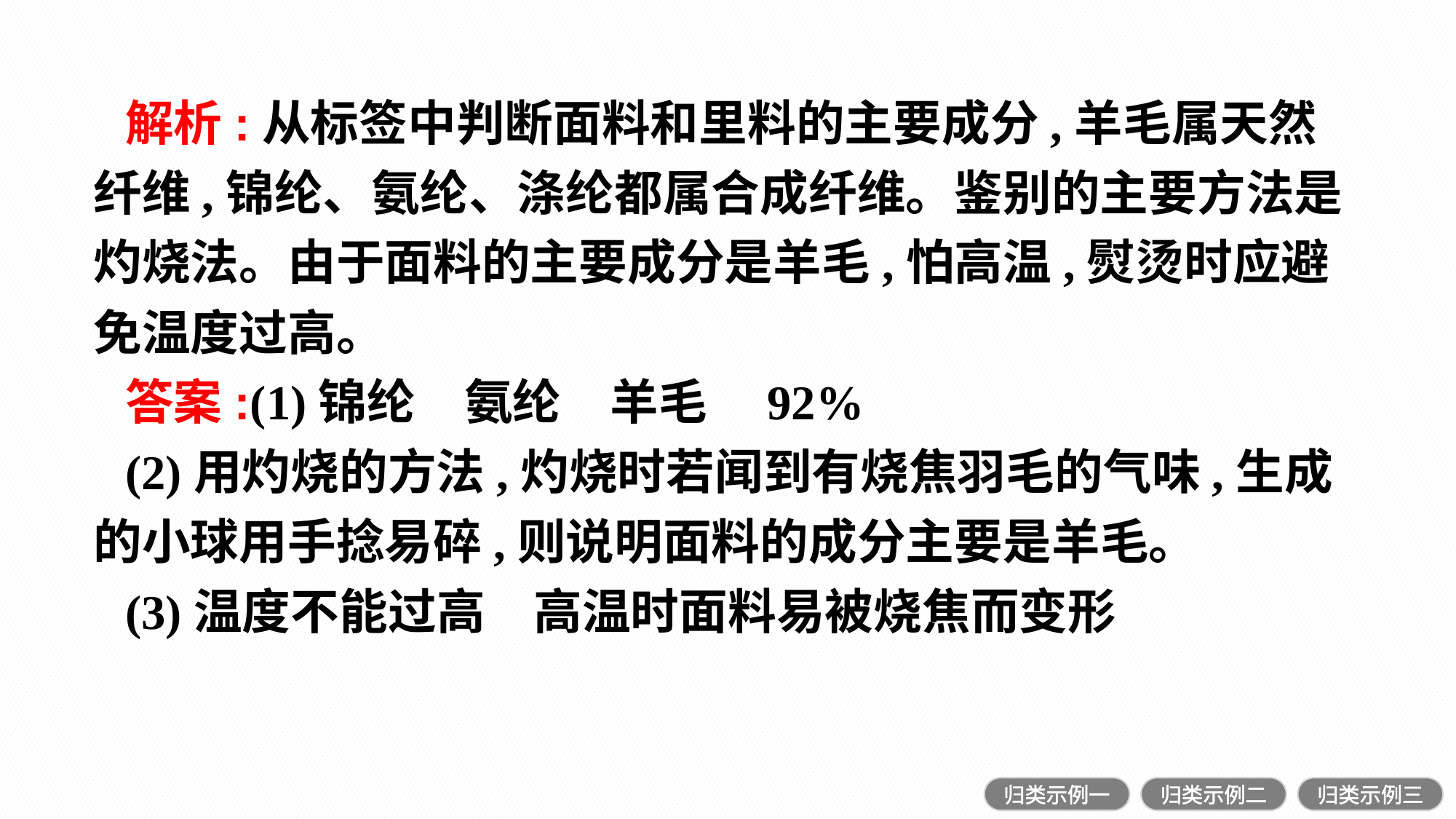

解析:从标签中判断面料和里料的主要成分,羊毛属天然纤维,锦纶、氨纶、涤纶都属合成纤维。鉴别的主要方法是灼烧法。由于面料的主要成分是羊毛,怕高温,熨烫时应避免温度过高。
答案:(1)锦纶　氨纶　羊毛　92%
(2)用灼烧的方法,灼烧时若闻到有烧焦羽毛的气味,生成的小球用手捻易碎,则说明面料的成分主要是羊毛。
(3)温度不能过高　高温时面料易被烧焦而变形